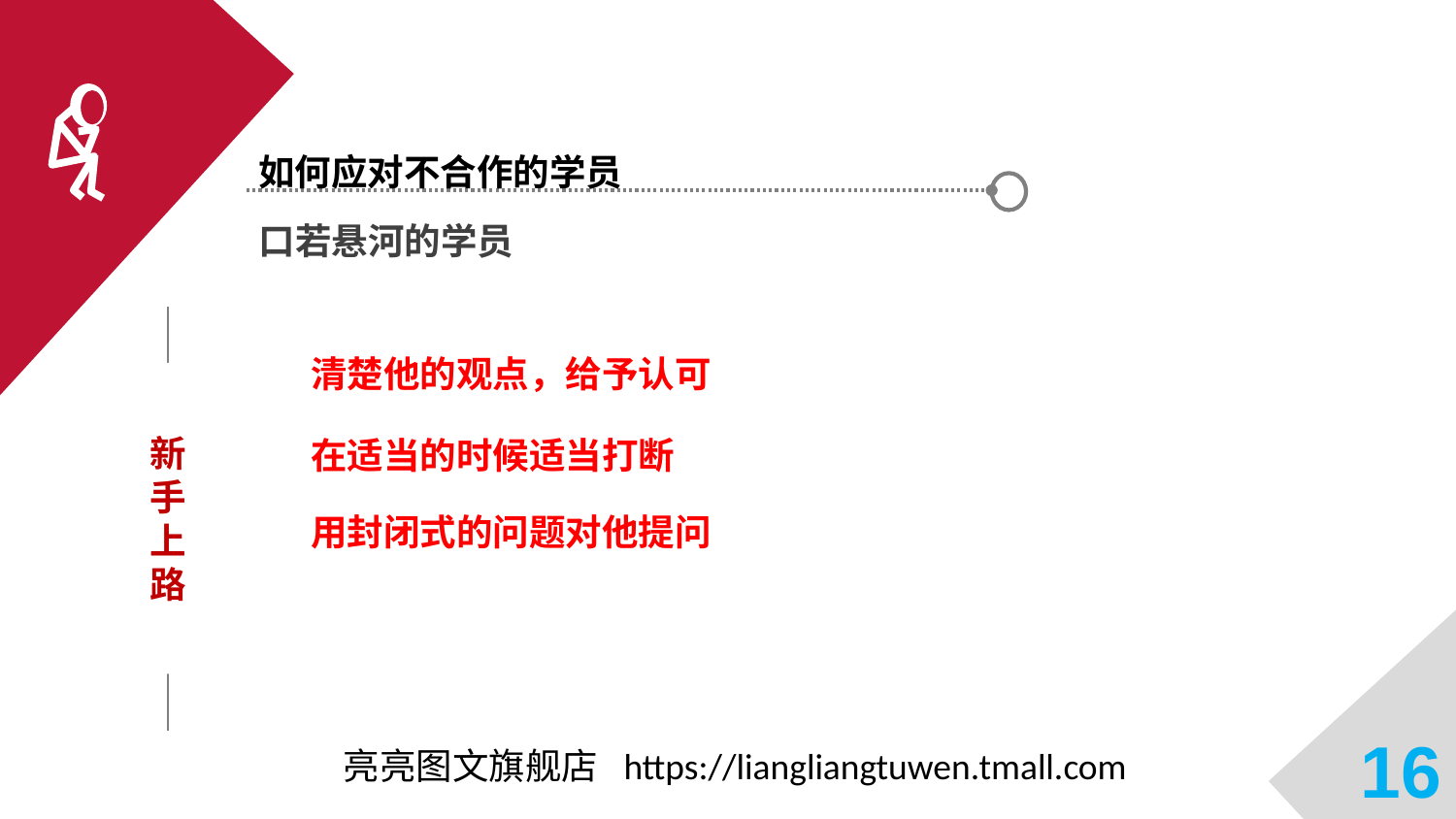

如何应对不合作的学员

口若悬河的学员
清楚他的观点，给予认可
新手上路
在适当的时候适当打断
用封闭式的问题对他提问

亮亮图文旗舰店  https://liangliangtuwen.tmall.com
16